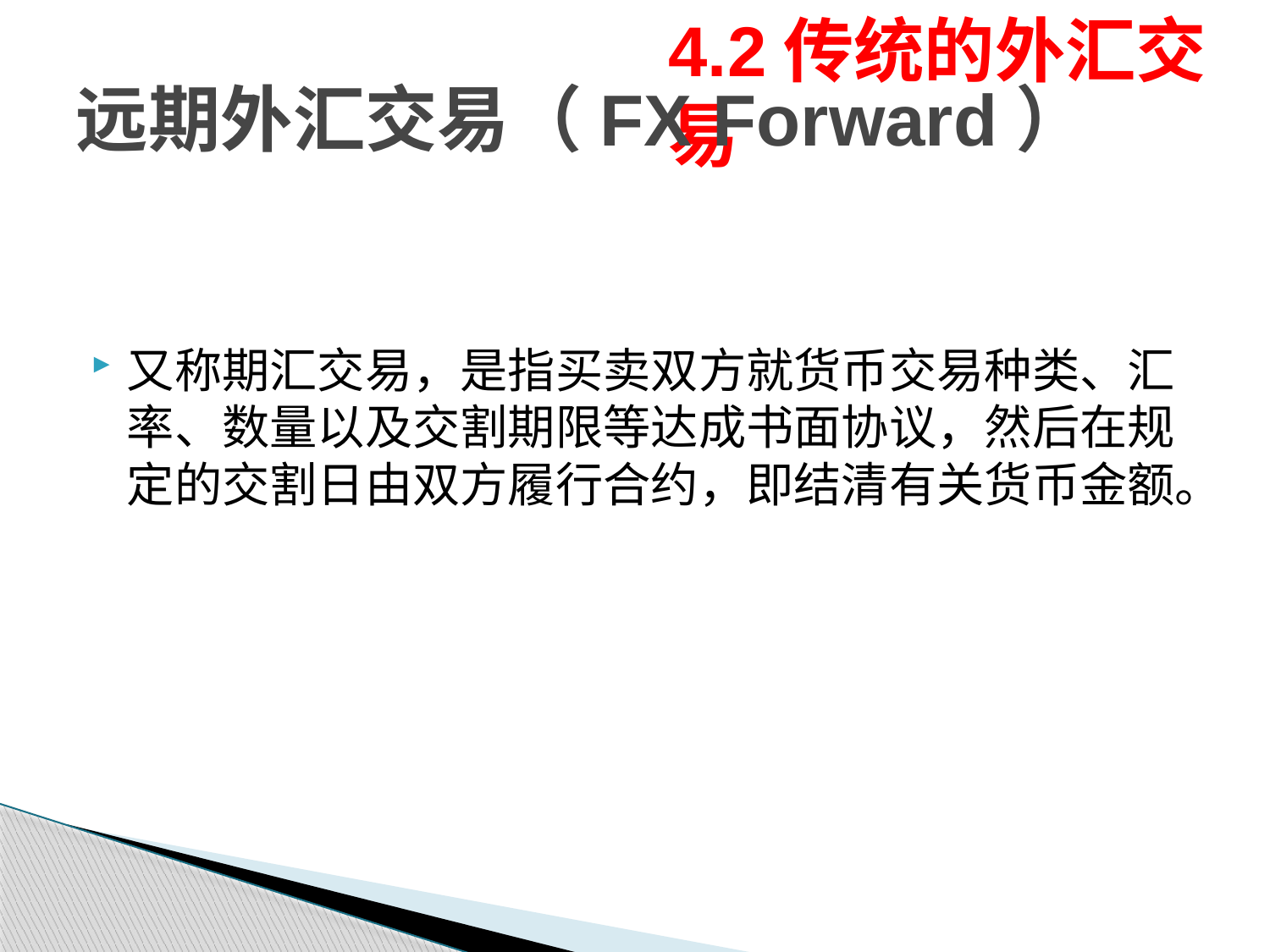

# 远期外汇交易（FX Forward）

又称期汇交易，是指买卖双方就货币交易种类、汇率、数量以及交割期限等达成书面协议，然后在规定的交割日由双方履行合约，即结清有关货币金额。